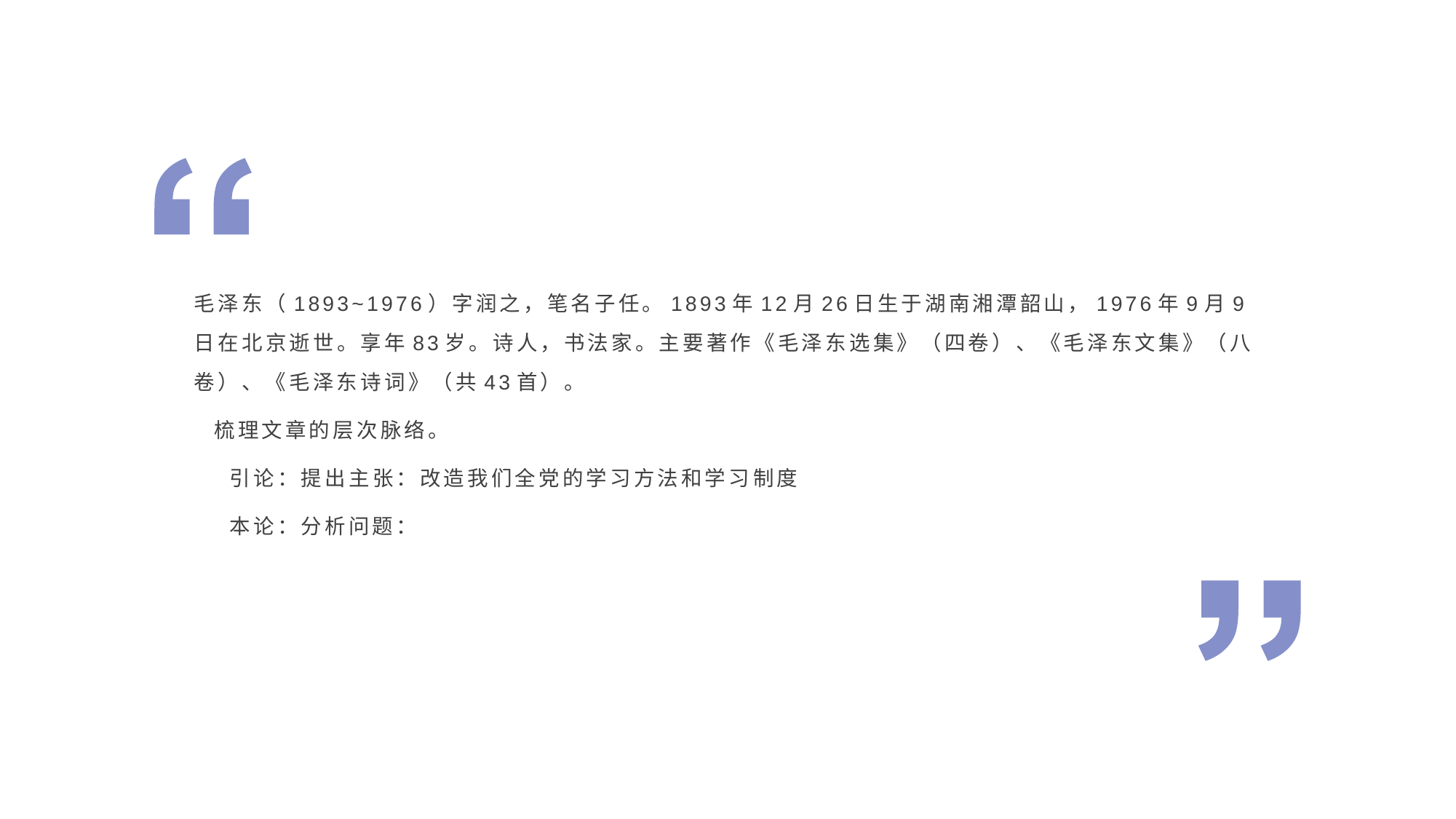

毛泽东（1893~1976）字润之，笔名子任。1893年12月26日生于湖南湘潭韶山，1976年9月9日在北京逝世。享年83岁。诗人，书法家。主要著作《毛泽东选集》（四卷）、《毛泽东文集》（八卷）、《毛泽东诗词》（共43首）。
  梳理文章的层次脉络。
    引论：提出主张：改造我们全党的学习方法和学习制度
    本论：分析问题：